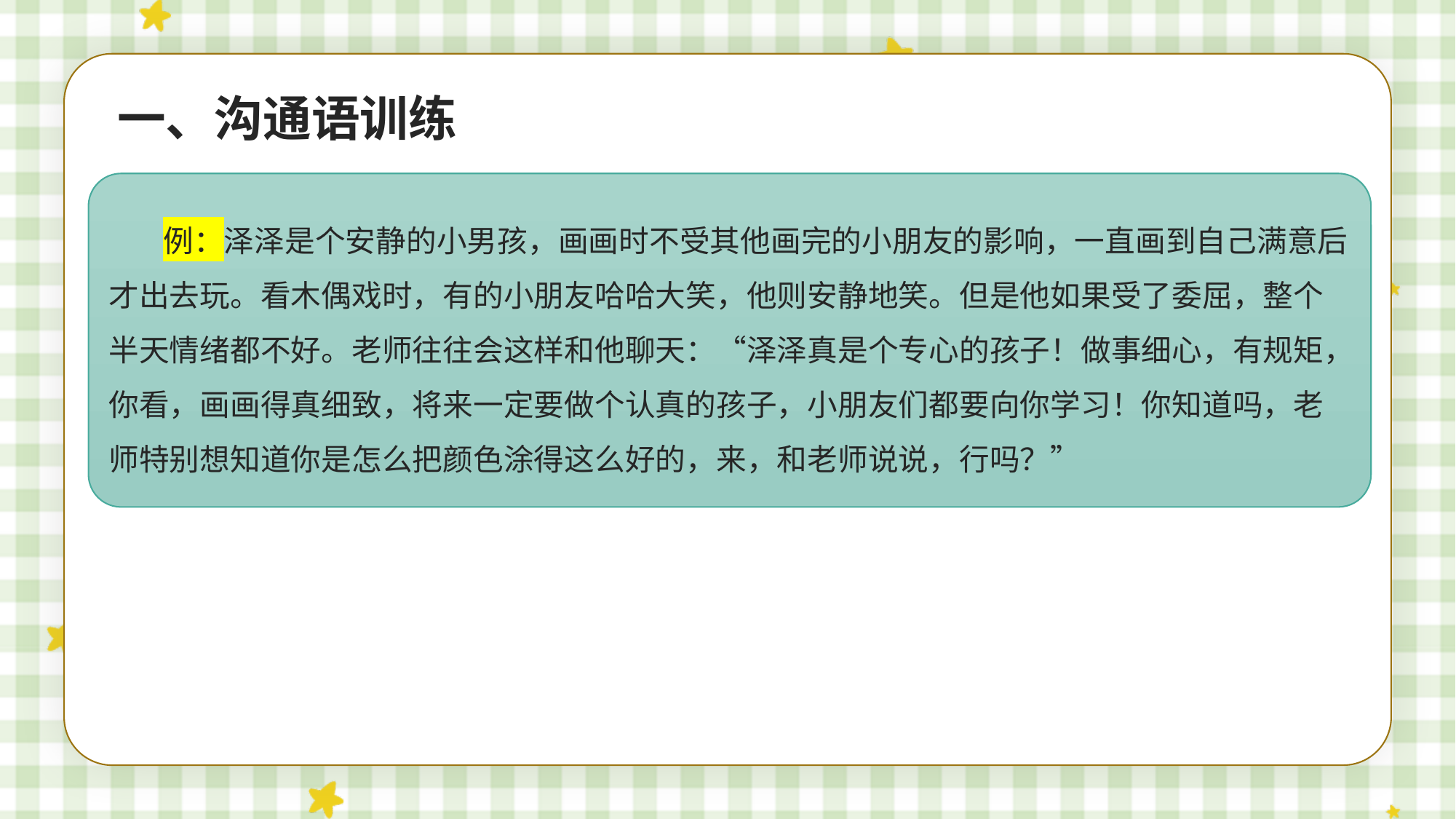

一、沟通语训练
例：泽泽是个安静的小男孩，画画时不受其他画完的小朋友的影响，一直画到自己满意后才出去玩。看木偶戏时，有的小朋友哈哈大笑，他则安静地笑。但是他如果受了委屈，整个半天情绪都不好。老师往往会这样和他聊天：“泽泽真是个专心的孩子！做事细心，有规矩，你看，画画得真细致，将来一定要做个认真的孩子，小朋友们都要向你学习！你知道吗，老师特别想知道你是怎么把颜色涂得这么好的，来，和老师说说，行吗？”